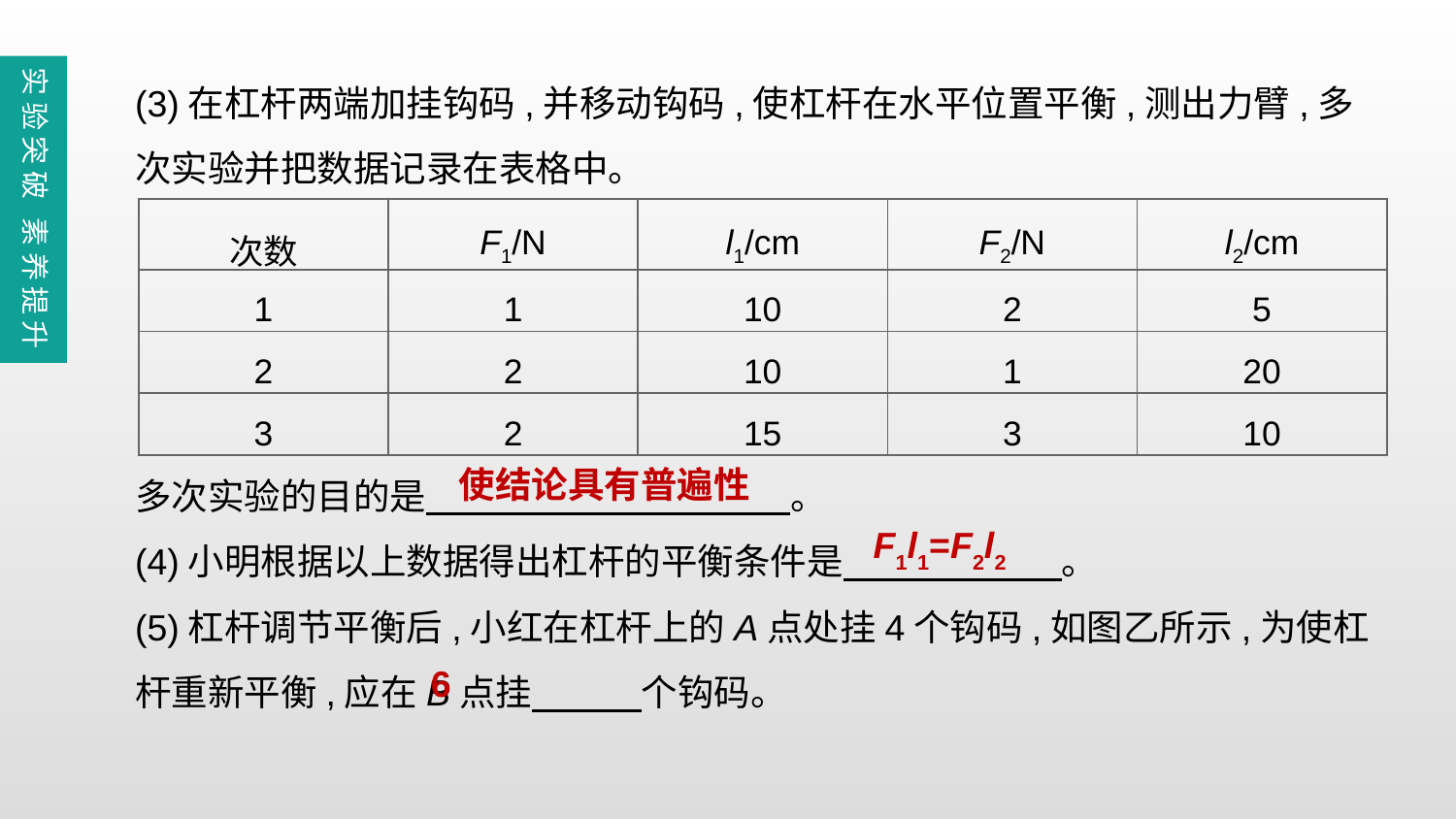

(3)在杠杆两端加挂钩码,并移动钩码,使杠杆在水平位置平衡,测出力臂,多次实验并把数据记录在表格中。

多次实验的目的是　　　　　　　　　　。
(4)小明根据以上数据得出杠杆的平衡条件是　　　　　　。
(5)杠杆调节平衡后,小红在杠杆上的A点处挂4个钩码,如图乙所示,为使杠杆重新平衡,应在B点挂　　　个钩码。

实验突破 素养提升
| 次数 | F1/N | l1/cm | F2/N | l2/cm |
| --- | --- | --- | --- | --- |
| 1 | 1 | 10 | 2 | 5 |
| 2 | 2 | 10 | 1 | 20 |
| 3 | 2 | 15 | 3 | 10 |
使结论具有普遍性
F1l1=F2l2
6